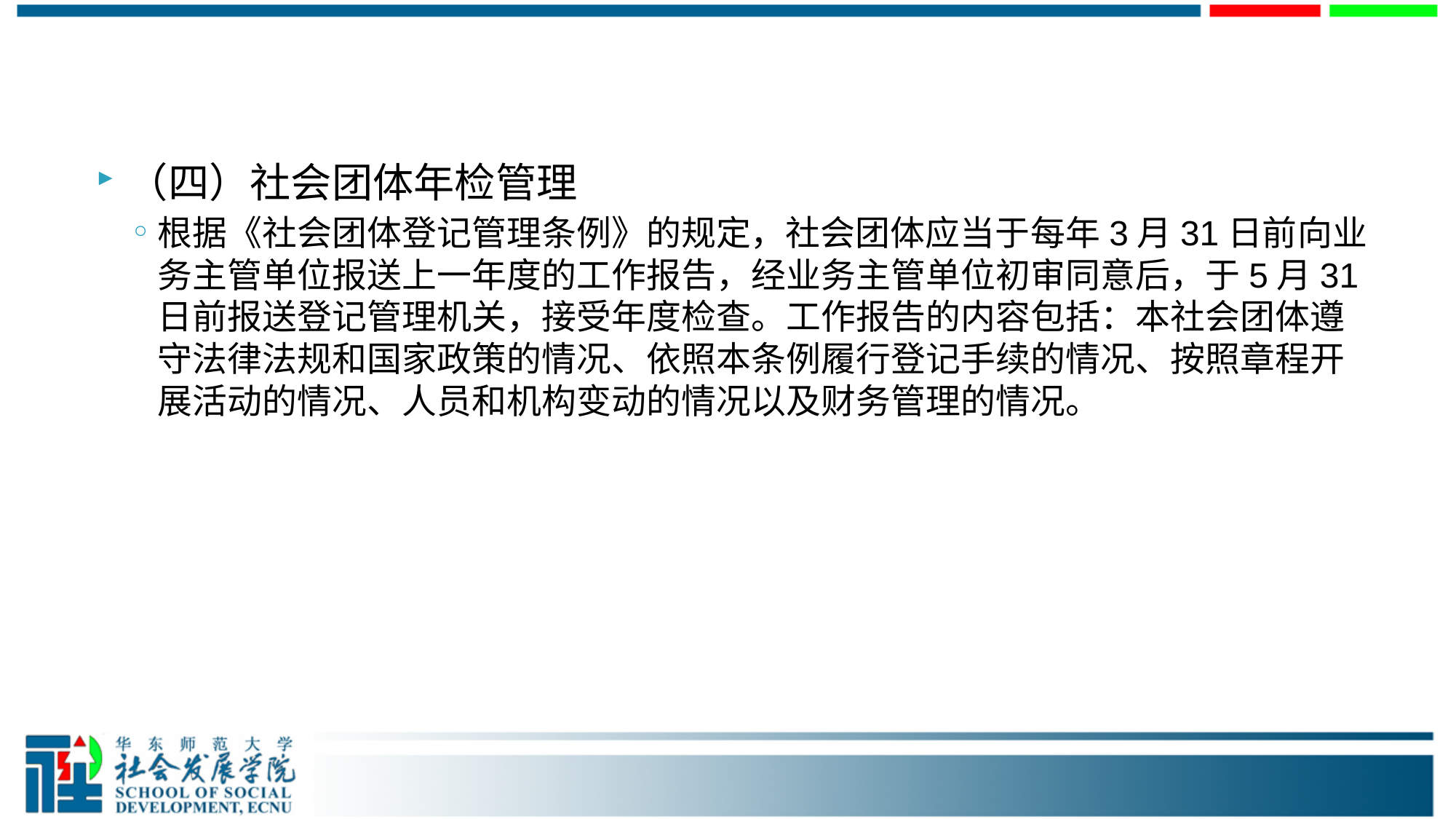

#
（四）社会团体年检管理
根据《社会团体登记管理条例》的规定，社会团体应当于每年3月31日前向业务主管单位报送上一年度的工作报告，经业务主管单位初审同意后，于5月31日前报送登记管理机关，接受年度检查。工作报告的内容包括：本社会团体遵守法律法规和国家政策的情况、依照本条例履行登记手续的情况、按照章程开展活动的情况、人员和机构变动的情况以及财务管理的情况。